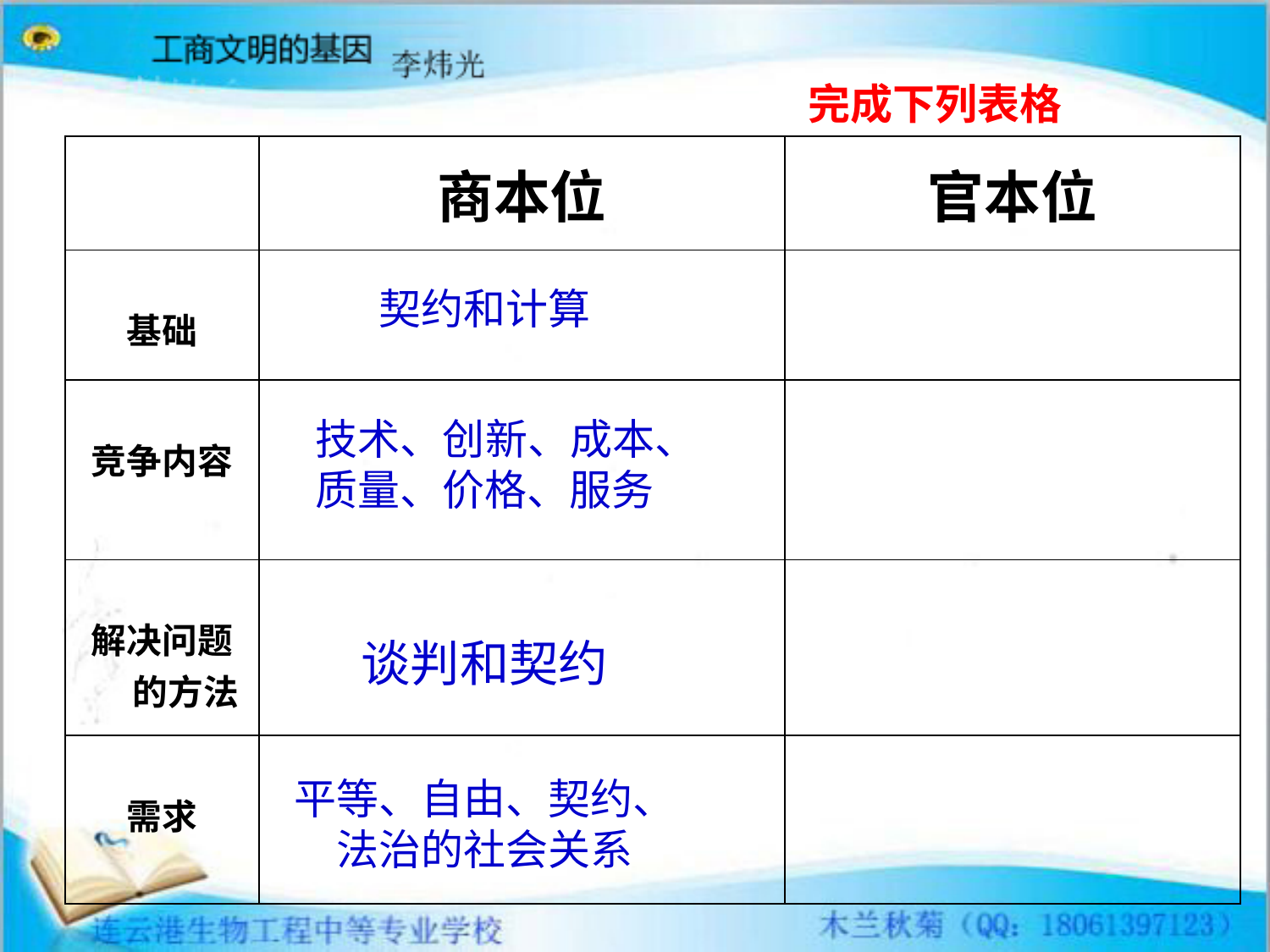

# 完成下列表格
| 官本位 |
| --- |
|  |
|  |
|  |
|  |
|  | 商本位 |
| --- | --- |
| 基础 |  |
| 竞争内容 |  |
| 解决问题的方法 |  |
| 需求 |  |
契约和计算
技术、创新、成本、质量、价格、服务
谈判和契约
平等、自由、契约、法治的社会关系